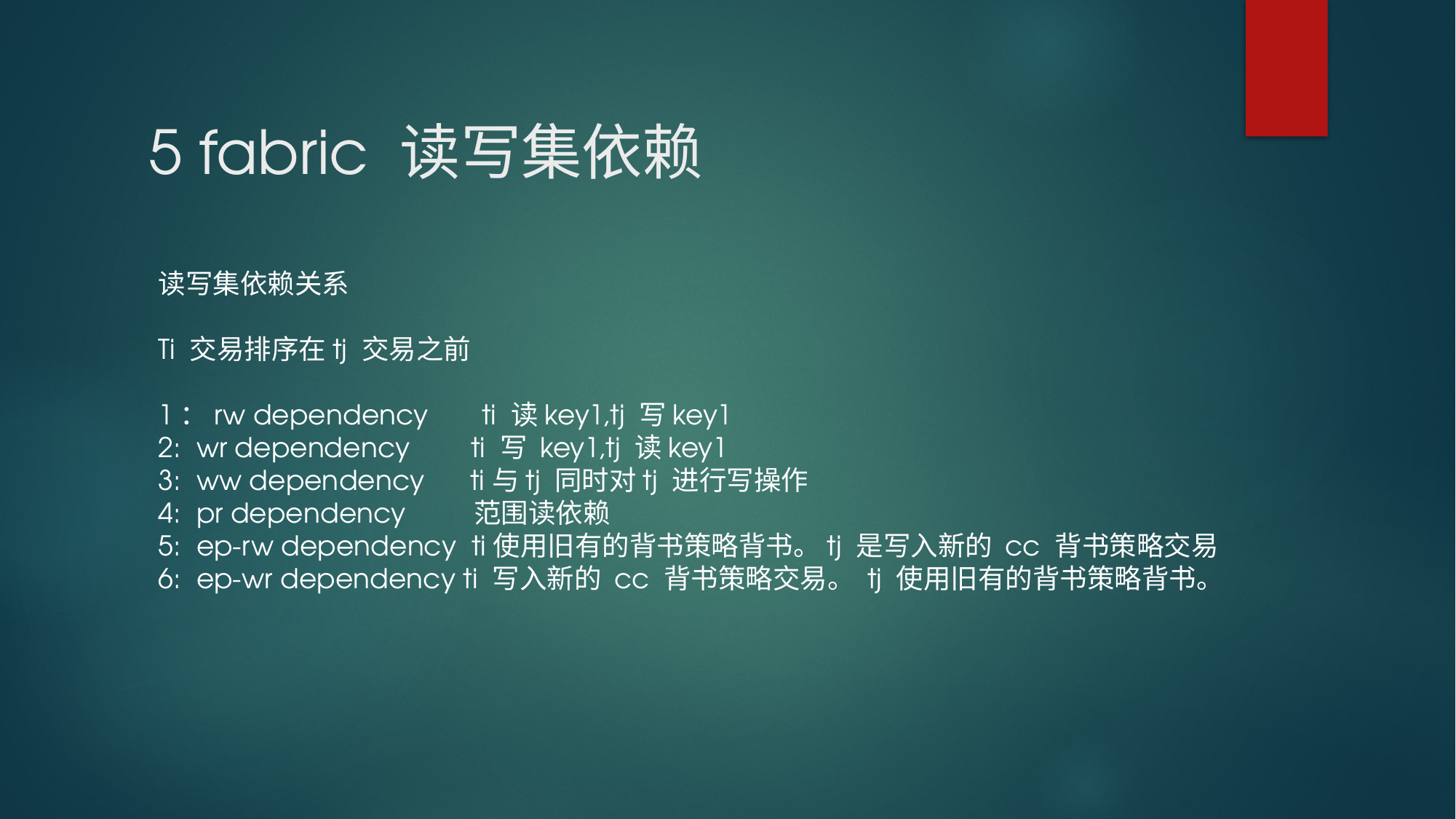

# 5 fabric 读写集依赖
读写集依赖关系

Ti 交易排序在tj 交易之前

1：rw dependency       ti 读key1,tj 写key1
2:  wr dependency        ti 写 key1,tj 读key1
3:  ww dependency      ti与tj 同时对tj 进行写操作
4:  pr dependency        范围读依赖
5:  ep-rw dependency  ti使用旧有的背书策略背书。tj 是写入新的 cc 背书策略交易
6:  ep-wr dependency ti 写入新的 cc 背书策略交易。 tj 使用旧有的背书策略背书。